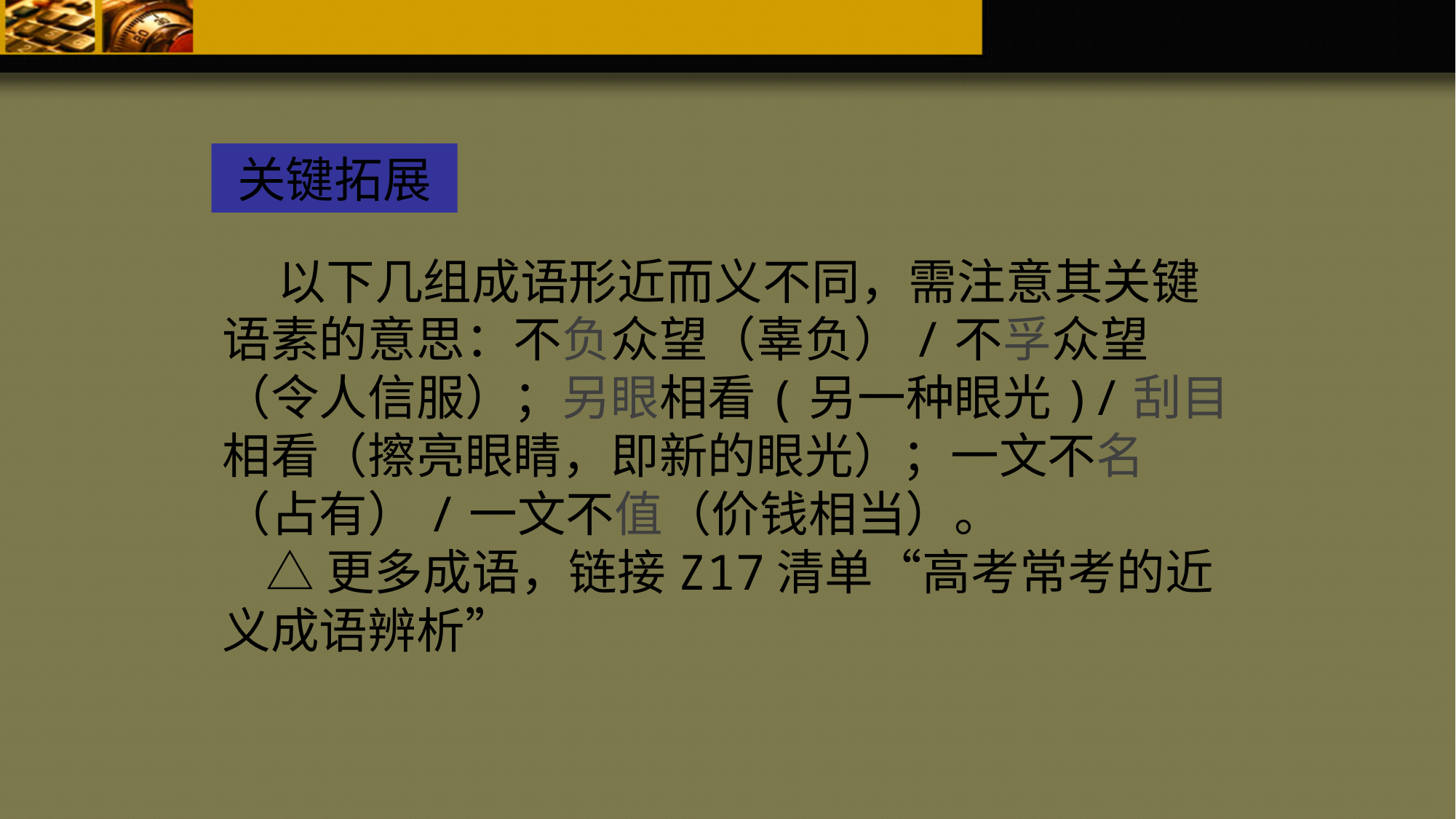

关键拓展
    以下几组成语形近而义不同，需注意其关键语素的意思：不负众望（辜负）/不孚众望（令人信服）；另眼相看(另一种眼光)/刮目相看（擦亮眼睛，即新的眼光）；一文不名（占有）/一文不值（价钱相当）。
    △更多成语，链接Z17清单“高考常考的近义成语辨析”